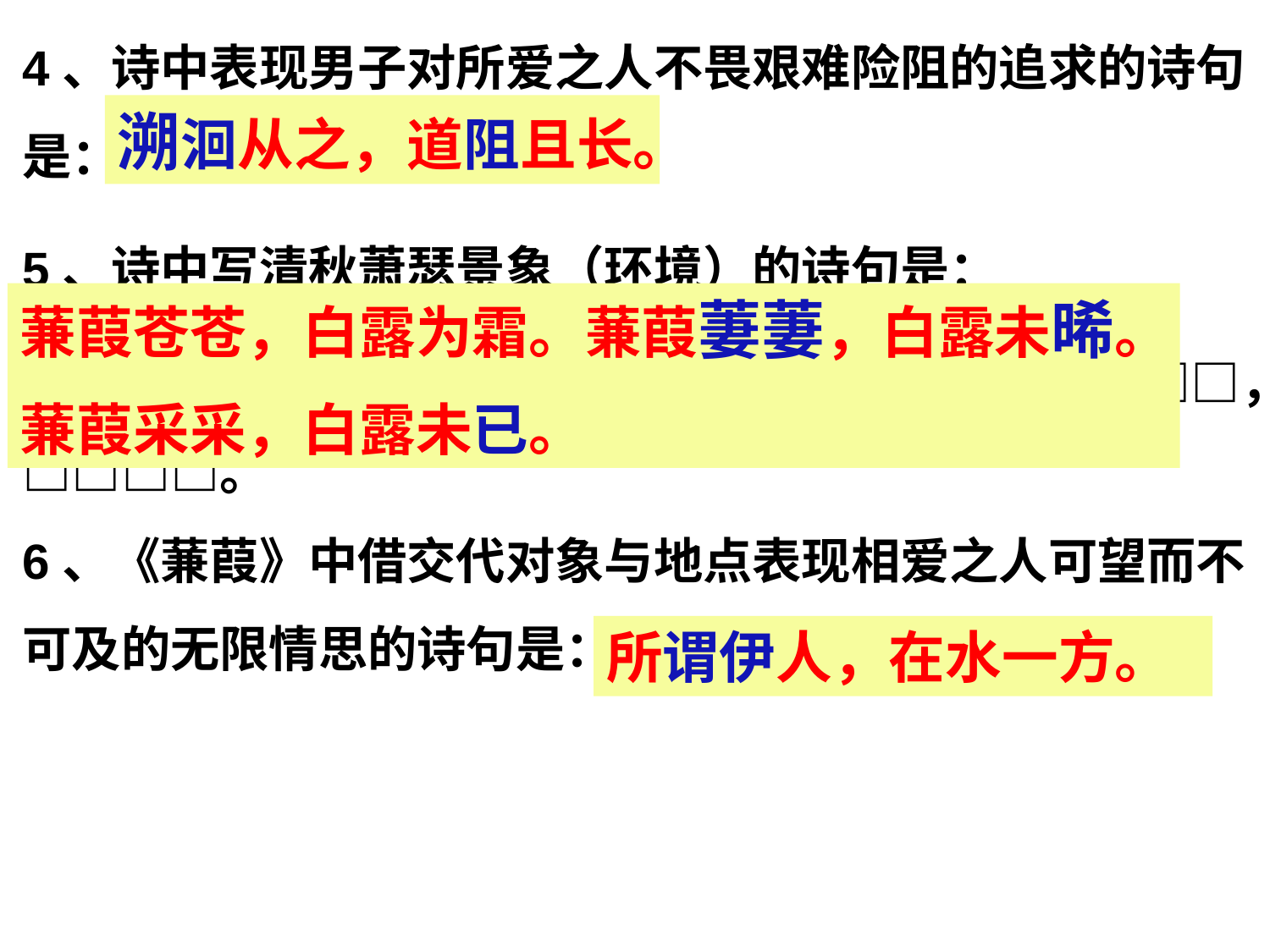

4、诗中表现男子对所爱之人不畏艰难险阻的追求的诗句是：□□□□，□□□□。
5、诗中写清秋萧瑟景象（环境）的诗句是：
□□□□，□□□□。 □□□□，□□□□。 □□□□，□□□□。
6、《蒹葭》中借交代对象与地点表现相爱之人可望而不可及的无限情思的诗句是：□□□□，□□□□。

溯洄从之，道阻且长。
蒹葭苍苍，白露为霜。蒹葭萋萋，白露未晞。
蒹葭采采，白露未已。
所谓伊人，在水一方。